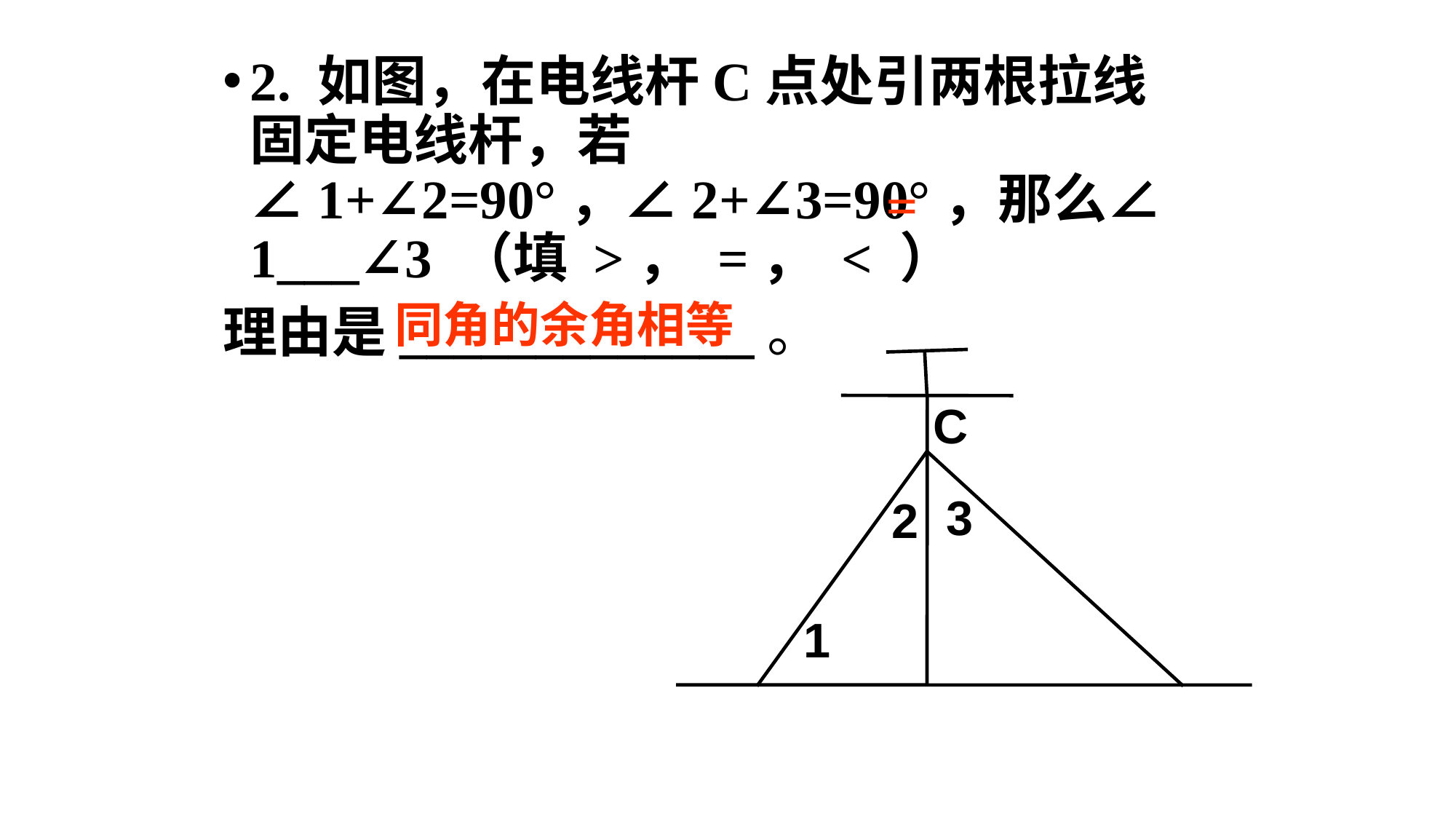

# 2. 如图，在电线杆C点处引两根拉线固定电线杆，若∠1+∠2=90°，∠2+∠3=90°，那么∠1___∠3 （填 >， =， < ）
理由是_____________。

=
同角的余角相等

C

3
2
1